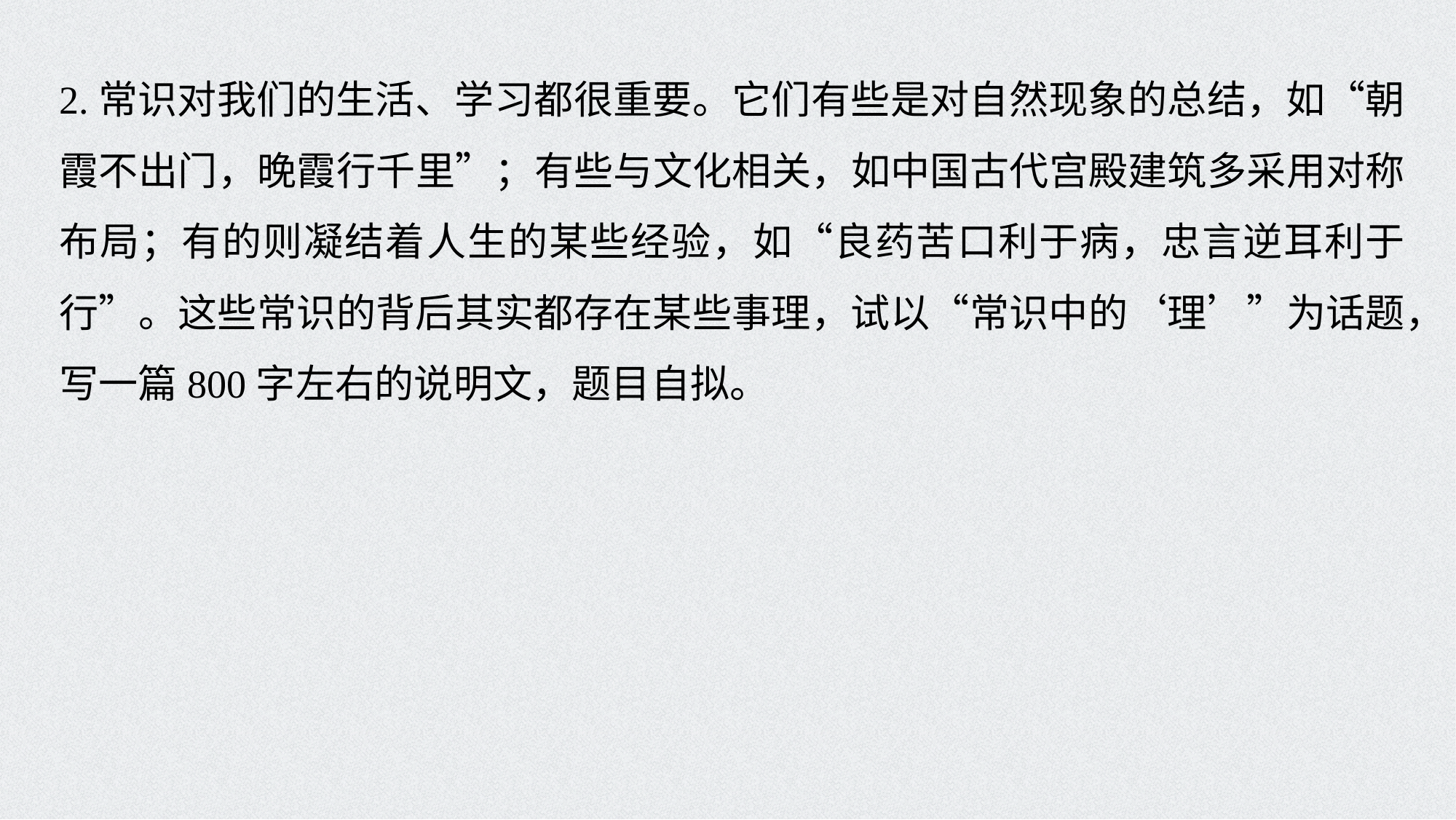

2.常识对我们的生活、学习都很重要。它们有些是对自然现象的总结，如“朝霞不出门，晚霞行千里”；有些与文化相关，如中国古代宫殿建筑多采用对称布局；有的则凝结着人生的某些经验，如“良药苦口利于病，忠言逆耳利于行”。这些常识的背后其实都存在某些事理，试以“常识中的‘理’”为话题，写一篇800字左右的说明文，题目自拟。